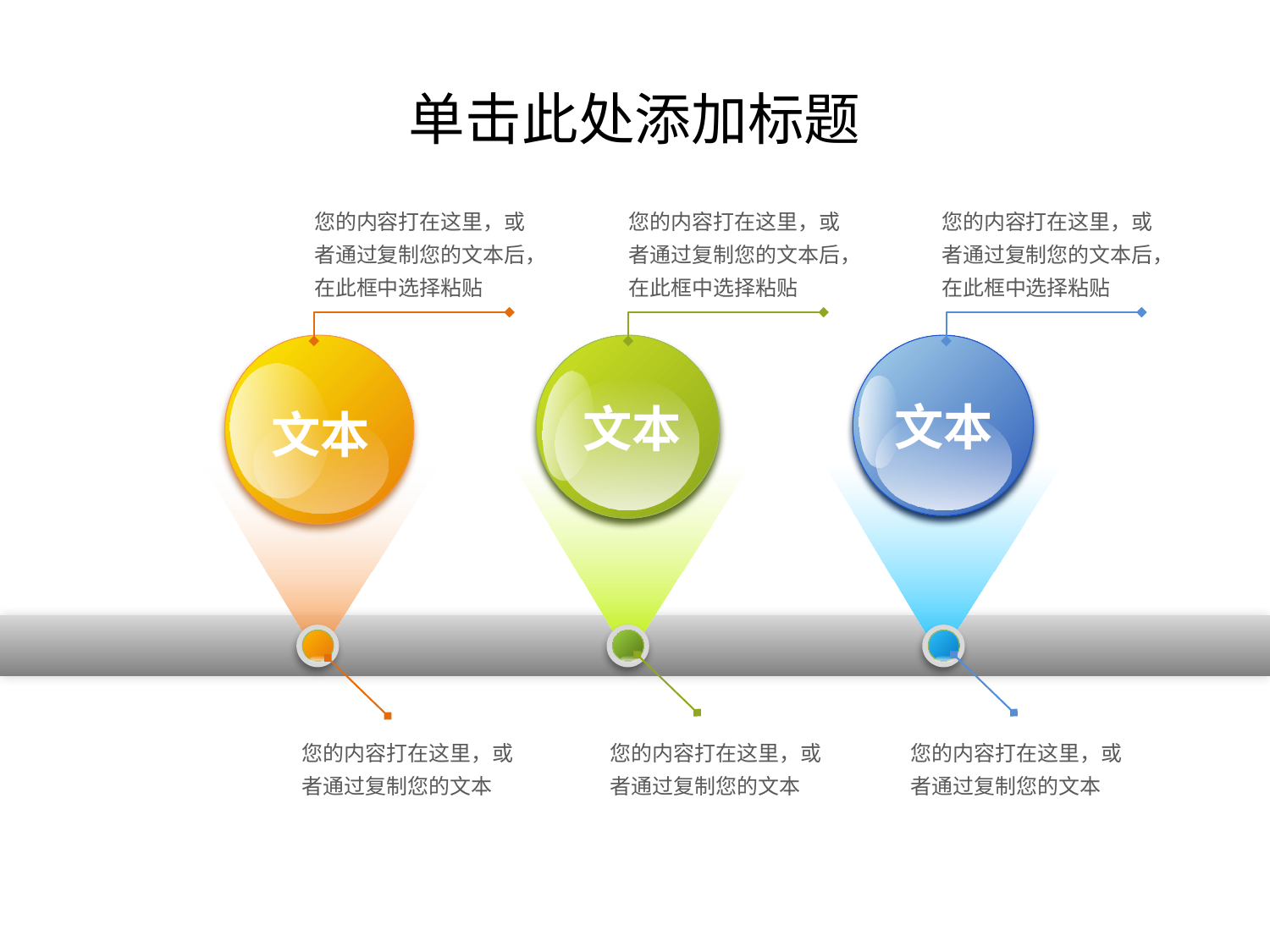

# 单击此处添加标题
您的内容打在这里，或者通过复制您的文本后，在此框中选择粘贴
您的内容打在这里，或者通过复制您的文本后，在此框中选择粘贴
您的内容打在这里，或者通过复制您的文本后，在此框中选择粘贴

文本
文本
文本

您的内容打在这里，或者通过复制您的文本
您的内容打在这里，或者通过复制您的文本
您的内容打在这里，或者通过复制您的文本